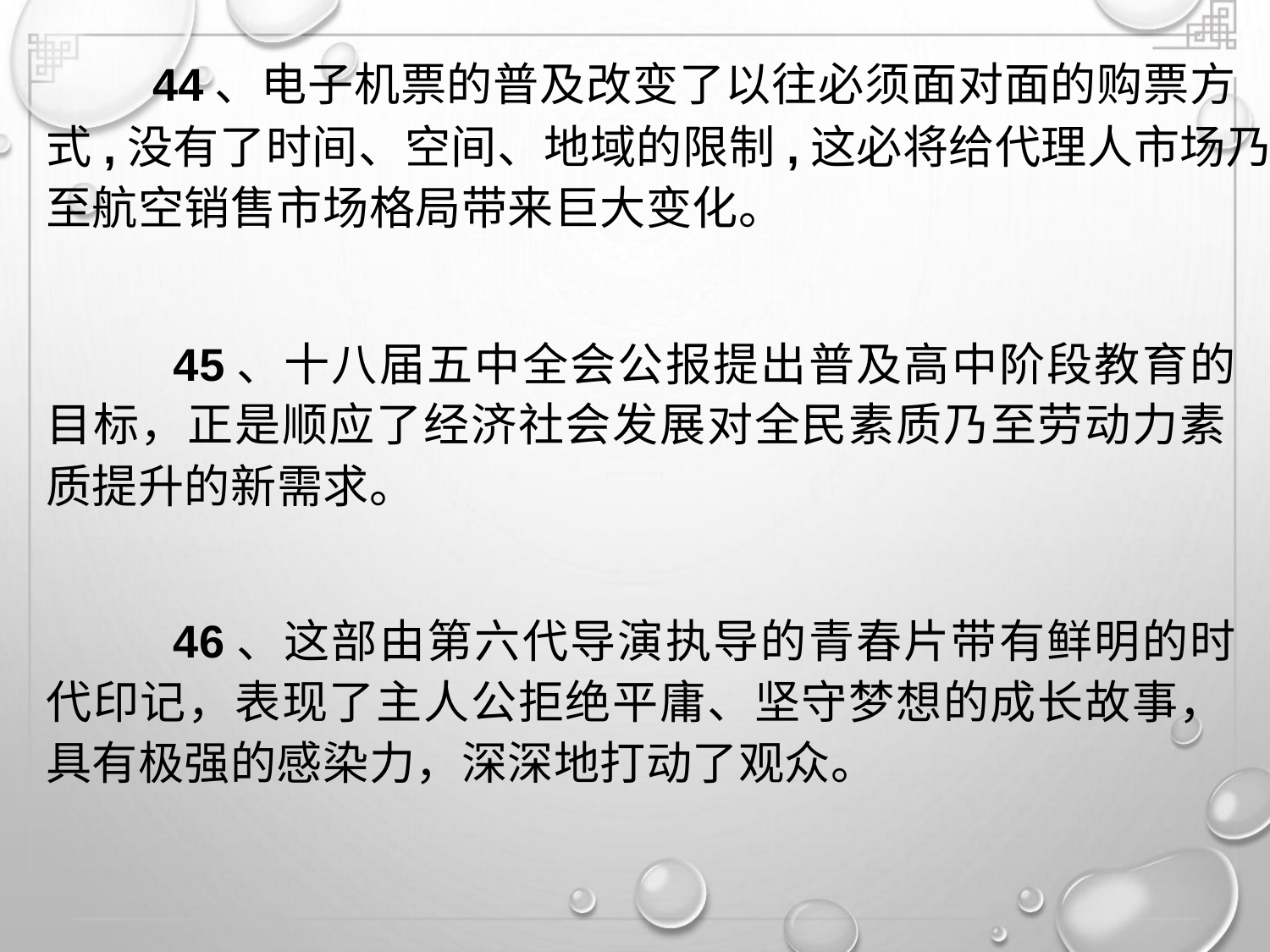

44、电子机票的普及改变了以往必须面对面的购票方
式,没有了时间、空间、地域的限制,这必将给代理人市场乃
至航空销售市场格局带来巨大变化。
45、十八届五中全会公报提出普及高中阶段教育的
目标，正是顺应了经济社会发展对全民素质乃至劳动力素
质提升的新需求。
46、这部由第六代导演执导的青春片带有鲜明的时
代印记，表现了主人公拒绝平庸、坚守梦想的成长故事，
具有极强的感染力，深深地打动了观众。